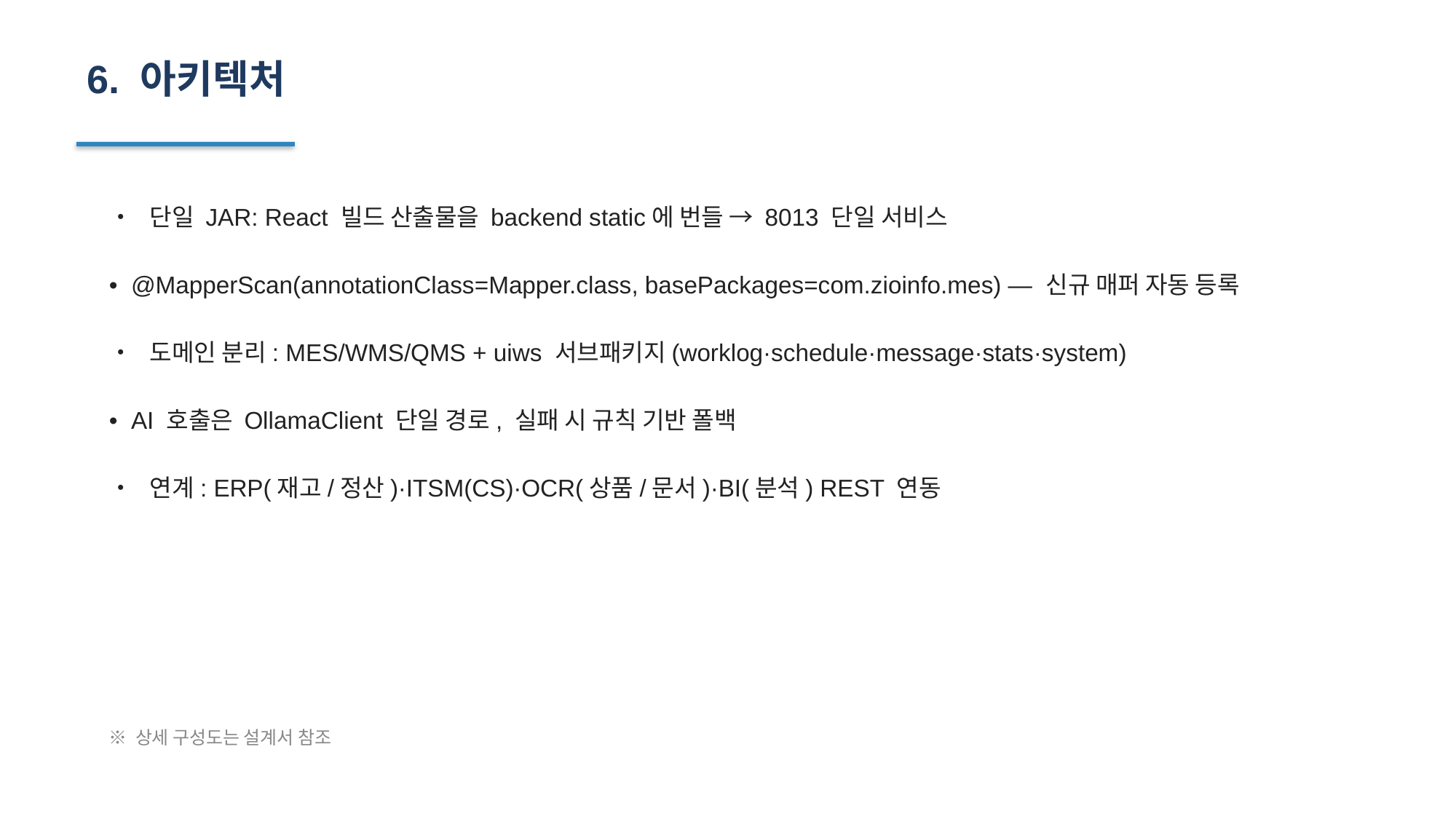

6. 아키텍처

•  단일 JAR: React 빌드 산출물을 backend static에 번들 → 8013 단일 서비스
•  @MapperScan(annotationClass=Mapper.class, basePackages=com.zioinfo.mes) — 신규 매퍼 자동 등록
•  도메인 분리: MES/WMS/QMS + uiws 서브패키지(worklog·schedule·message·stats·system)
•  AI 호출은 OllamaClient 단일 경로, 실패 시 규칙 기반 폴백
•  연계: ERP(재고/정산)·ITSM(CS)·OCR(상품/문서)·BI(분석) REST 연동
※ 상세 구성도는 설계서 참조